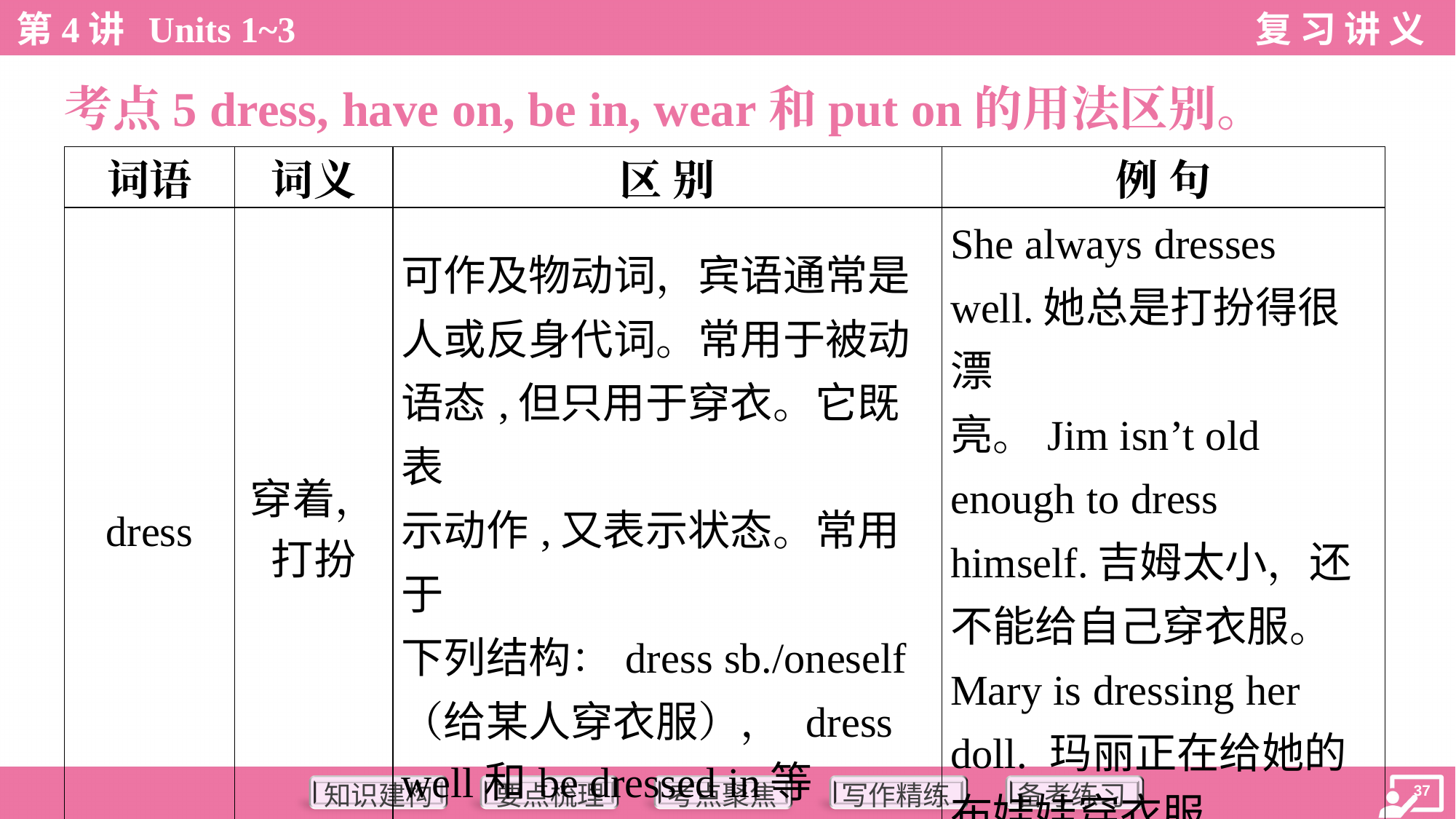

考点5 dress, have on, be in, wear和put on的用法区别。
| 词语 | 词义 | 区 别 | 例 句 |
| --- | --- | --- | --- |
| dress | 穿着， 打扮 | 可作及物动词，宾语通常是 人或反身代词。常用于被动 语态,但只用于穿衣。它既表 示动作,又表示状态。常用于 下列结构：dress sb./oneself （给某人穿衣服）， dress well和be dressed in等 | She always dresses well.她总是打扮得很漂 亮。Jim isn’t old enough to dress himself.吉姆太小，还 不能给自己穿衣服。 Mary is dressing her doll. 玛丽正在给她的 布娃娃穿衣服。 |